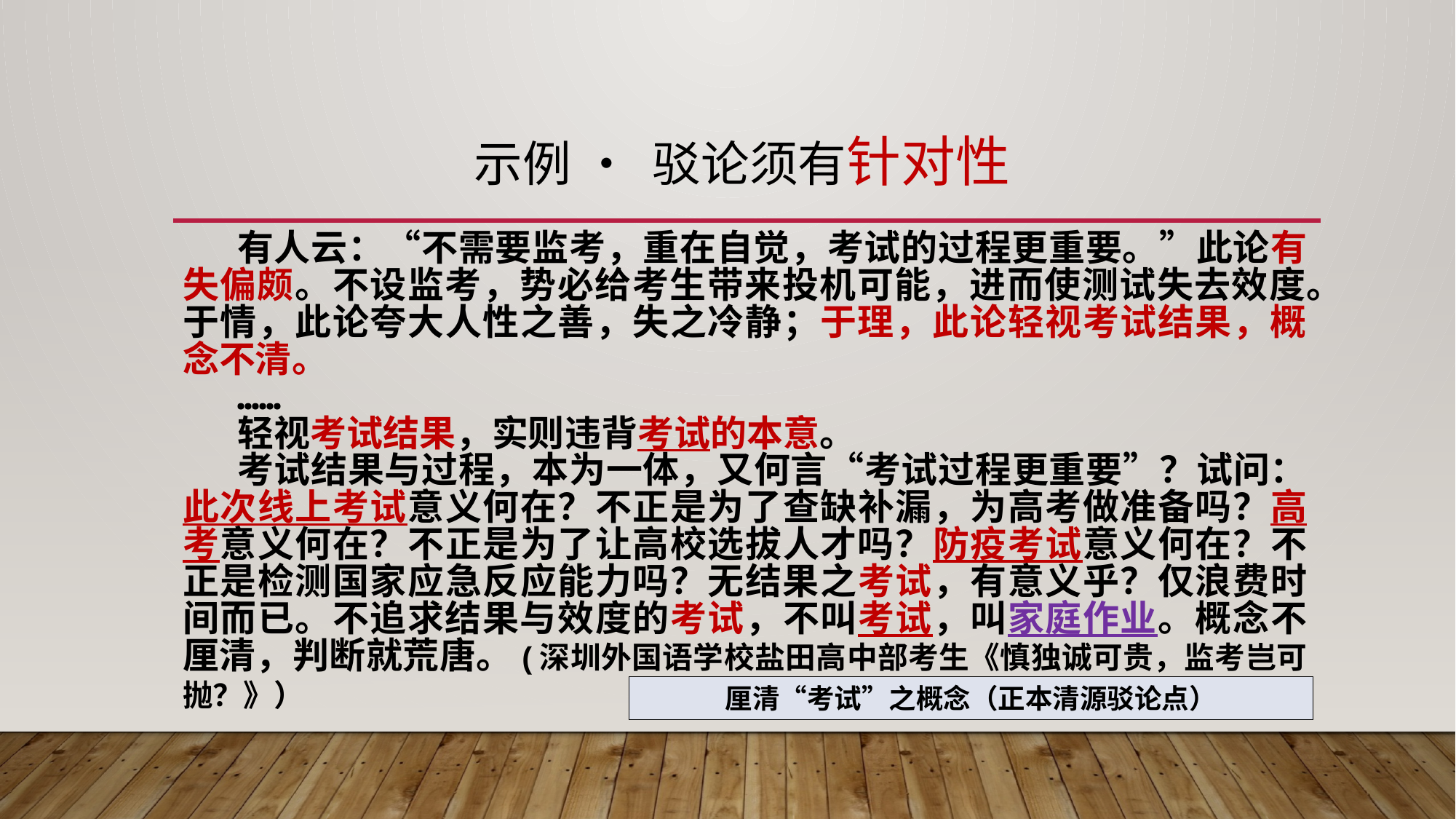

# 示例 •  驳论须有针对性
有人云：“不需要监考，重在自觉，考试的过程更重要。”此论有失偏颇。不设监考，势必给考生带来投机可能，进而使测试失去效度。于情，此论夸大人性之善，失之冷静；于理，此论轻视考试结果，概念不清。
……
轻视考试结果，实则违背考试的本意。
考试结果与过程，本为一体，又何言“考试过程更重要”？试问：此次线上考试意义何在？不正是为了查缺补漏，为高考做准备吗？高考意义何在？不正是为了让高校选拔人才吗？防疫考试意义何在？不正是检测国家应急反应能力吗？无结果之考试，有意义乎？仅浪费时间而已。不追求结果与效度的考试，不叫考试，叫家庭作业。概念不厘清，判断就荒唐。(深圳外国语学校盐田高中部考生《慎独诚可贵，监考岂可抛？》）
厘清“考试”之概念（正本清源驳论点）